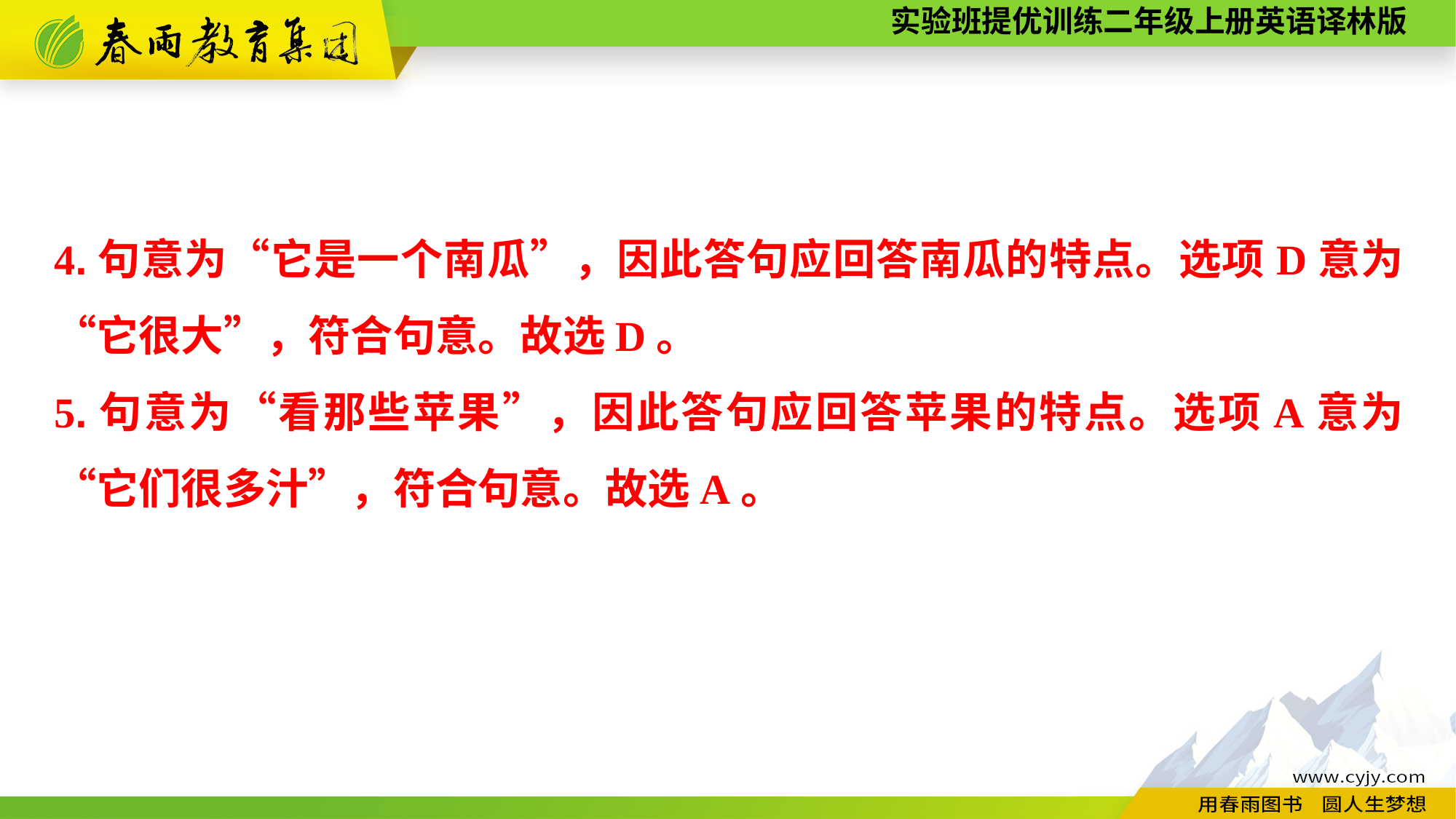

4.句意为“它是一个南瓜”，因此答句应回答南瓜的特点。选项D意为“它很大”，符合句意。故选D。
5.句意为“看那些苹果”，因此答句应回答苹果的特点。选项A意为“它们很多汁”，符合句意。故选A。